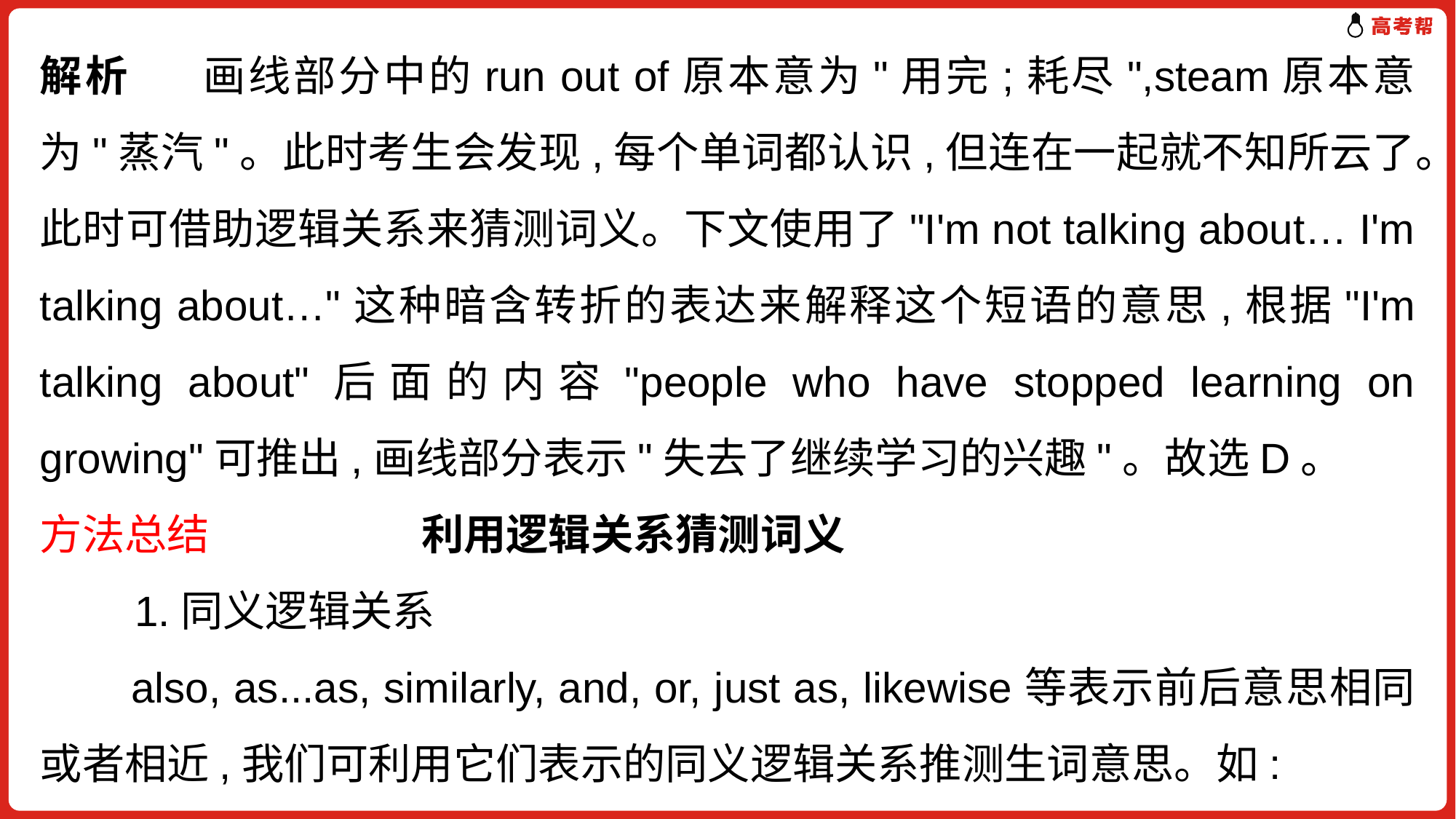

解析      画线部分中的run out of原本意为"用完;耗尽",steam原本意为"蒸汽"。此时考生会发现,每个单词都认识,但连在一起就不知所云了。此时可借助逻辑关系来猜测词义。下文使用了"I'm not talking about… I'm talking about…"这种暗含转折的表达来解释这个短语的意思,根据"I'm talking about"后面的内容"people who have stopped learning on growing"可推出,画线部分表示"失去了继续学习的兴趣"。故选D。
方法总结　　　　　利用逻辑关系猜测词义
　　1.同义逻辑关系
       also, as...as, similarly, and, or, just as, likewise等表示前后意思相同或者相近,我们可利用它们表示的同义逻辑关系推测生词意思。如: